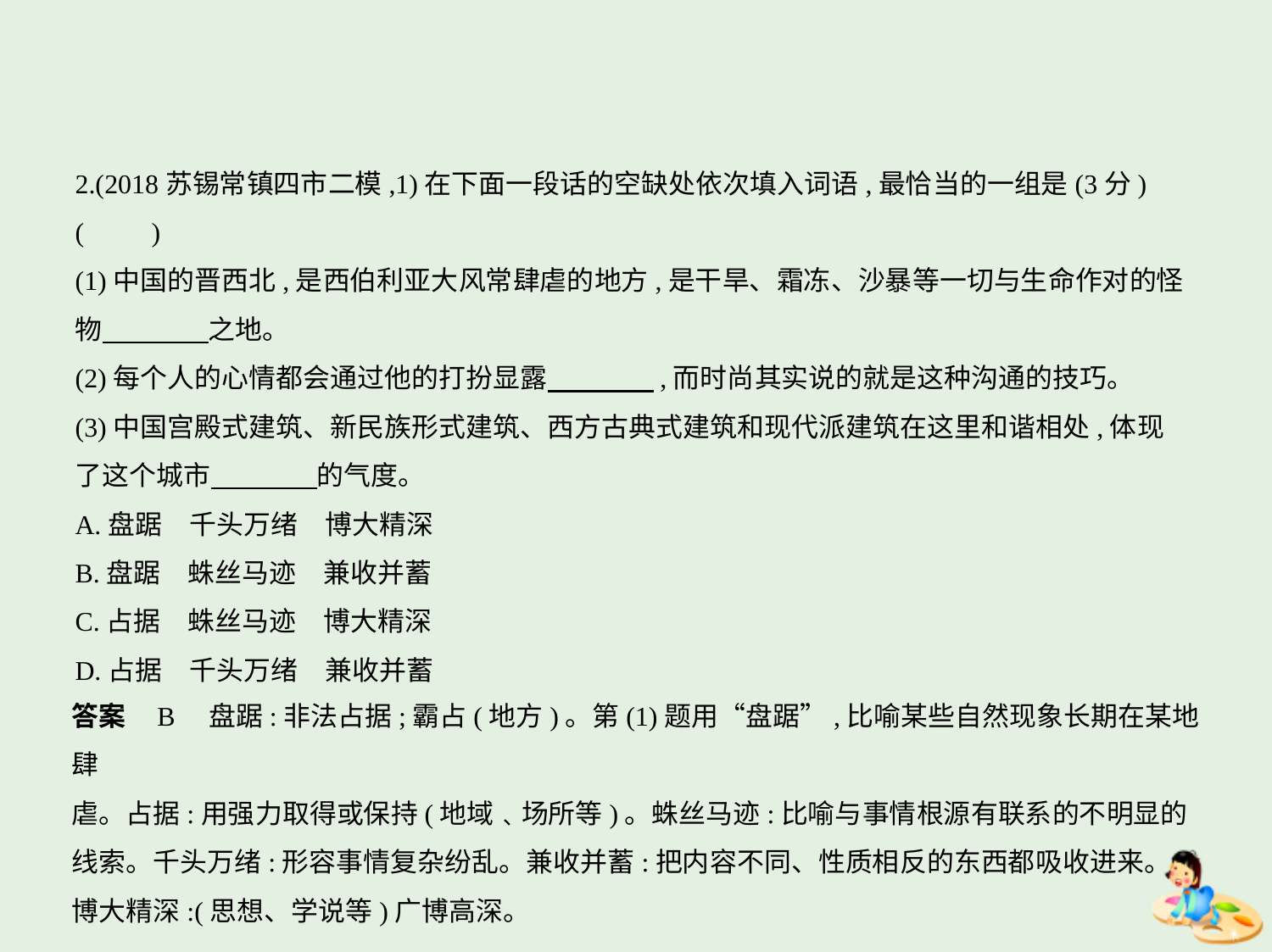

2.(2018苏锡常镇四市二模,1)在下面一段话的空缺处依次填入词语,最恰当的一组是(3分)
(　　)
(1)中国的晋西北,是西伯利亚大风常肆虐的地方,是干旱、霜冻、沙暴等一切与生命作对的怪
物　　　    之地。
(2)每个人的心情都会通过他的打扮显露　　　    ,而时尚其实说的就是这种沟通的技巧。
(3)中国宫殿式建筑、新民族形式建筑、西方古典式建筑和现代派建筑在这里和谐相处,体现
了这个城市　　　    的气度。
A.盘踞　千头万绪　博大精深
B.盘踞　蛛丝马迹　兼收并蓄
C.占据　蛛丝马迹　博大精深
D.占据　千头万绪　兼收并蓄
答案    B　盘踞:非法占据;霸占(地方)。第(1)题用“盘踞”,比喻某些自然现象长期在某地肆
虐。占据:用强力取得或保持(地域﹑场所等)。蛛丝马迹:比喻与事情根源有联系的不明显的
线索。千头万绪:形容事情复杂纷乱。兼收并蓄:把内容不同、性质相反的东西都吸收进来。
博大精深:(思想、学说等)广博高深。